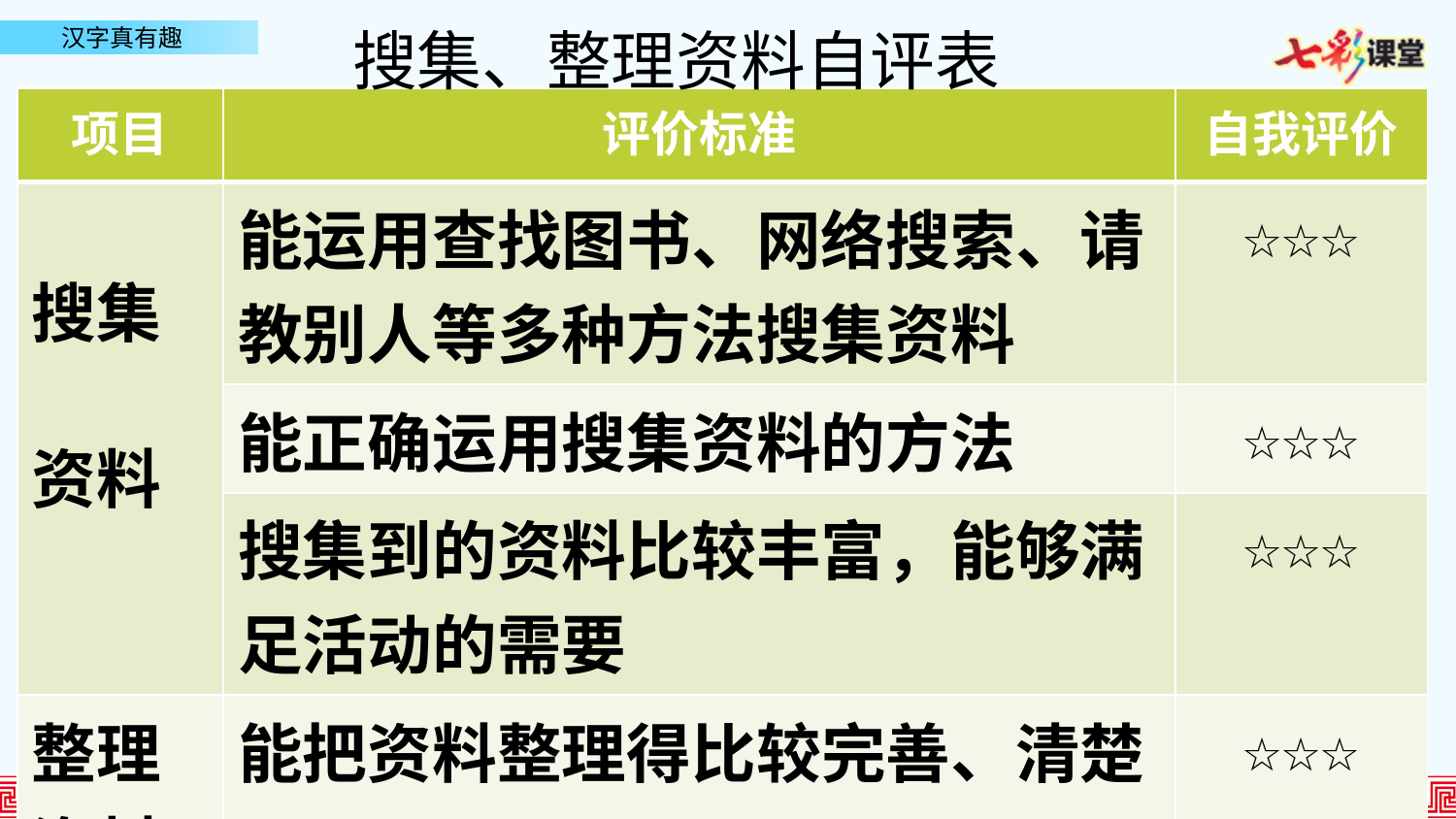

搜集、整理资料自评表
| 项目 | 评价标准 | 自我评价 |
| --- | --- | --- |
| 搜集 资料 | 能运用查找图书、网络搜索、请教别人等多种方法搜集资料 | ☆☆☆ |
|  | 能正确运用搜集资料的方法 | ☆☆☆ |
|  | 搜集到的资料比较丰富，能够满足活动的需要 | ☆☆☆ |
| 整理资料 | 能把资料整理得比较完善、清楚 | ☆☆☆ |